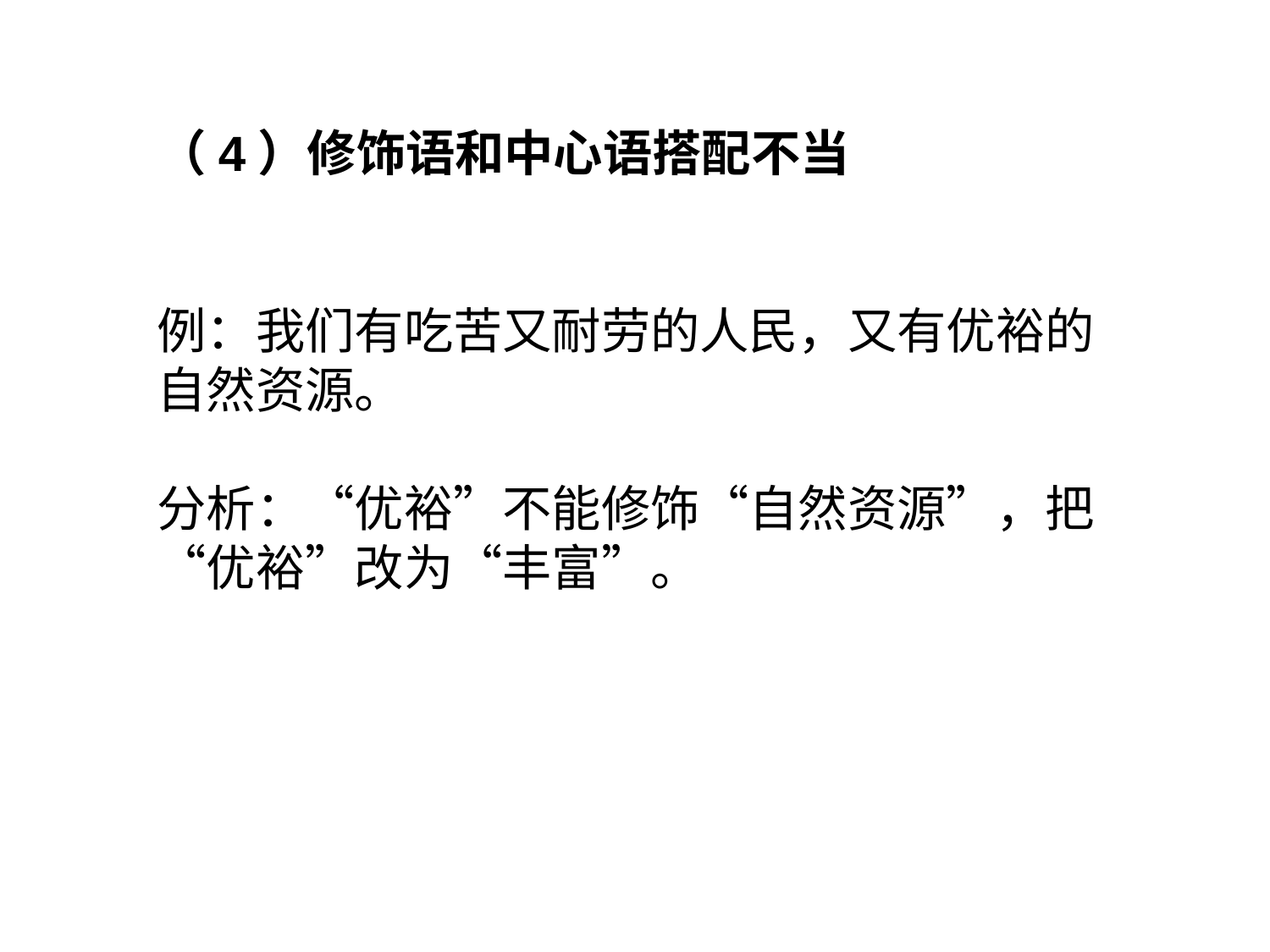

（4）修饰语和中心语搭配不当

例：我们有吃苦又耐劳的人民，又有优裕的自然资源。

分析：“优裕”不能修饰“自然资源”，把“优裕”改为“丰富”。